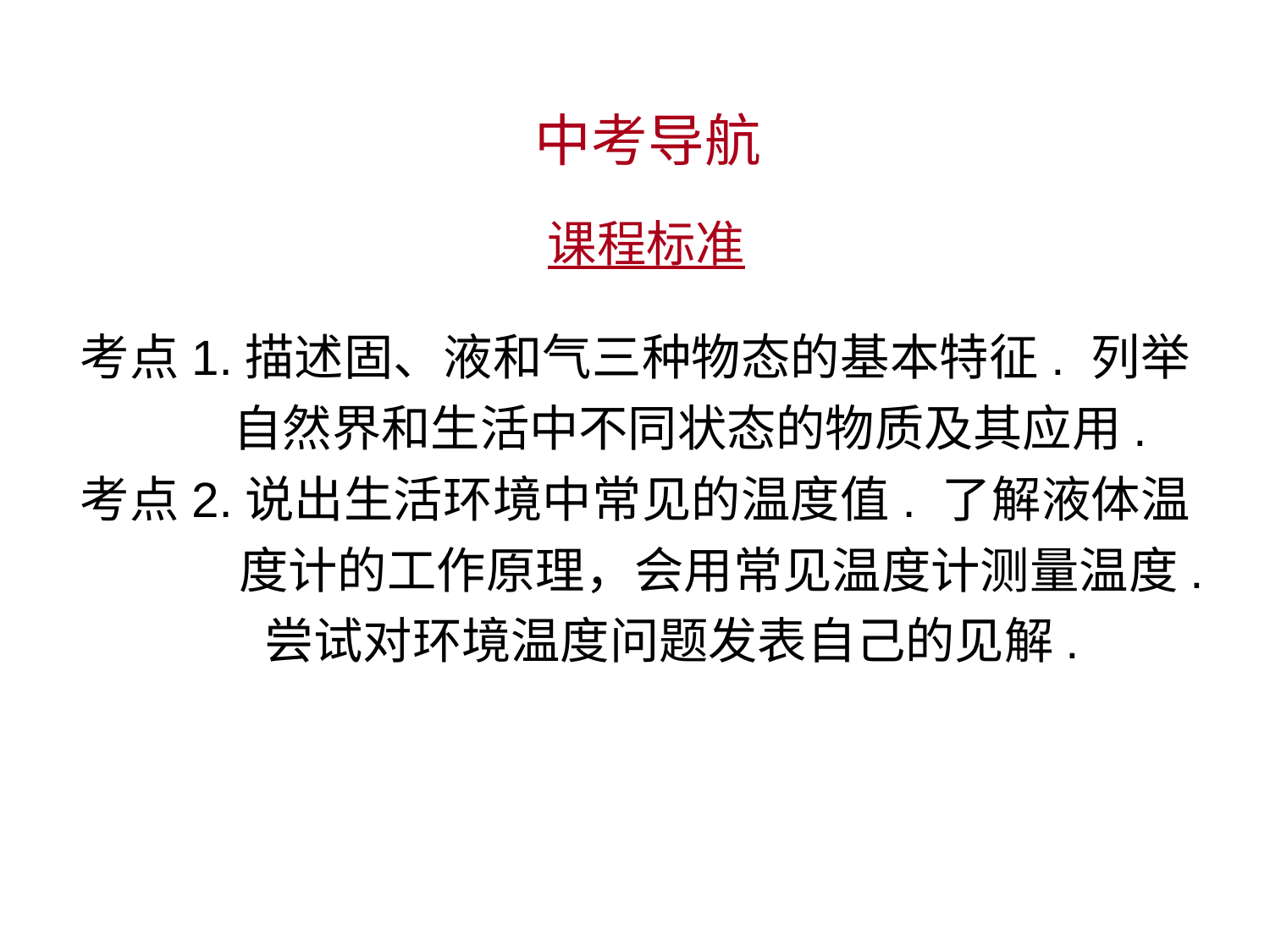

中考导航
 课程标准
考点1.描述固、液和气三种物态的基本特征. 列举自然界和生活中不同状态的物质及其应用.
考点2.说出生活环境中常见的温度值. 了解液体温度计的工作原理，会用常见温度计测量温度. 尝试对环境温度问题发表自己的见解.